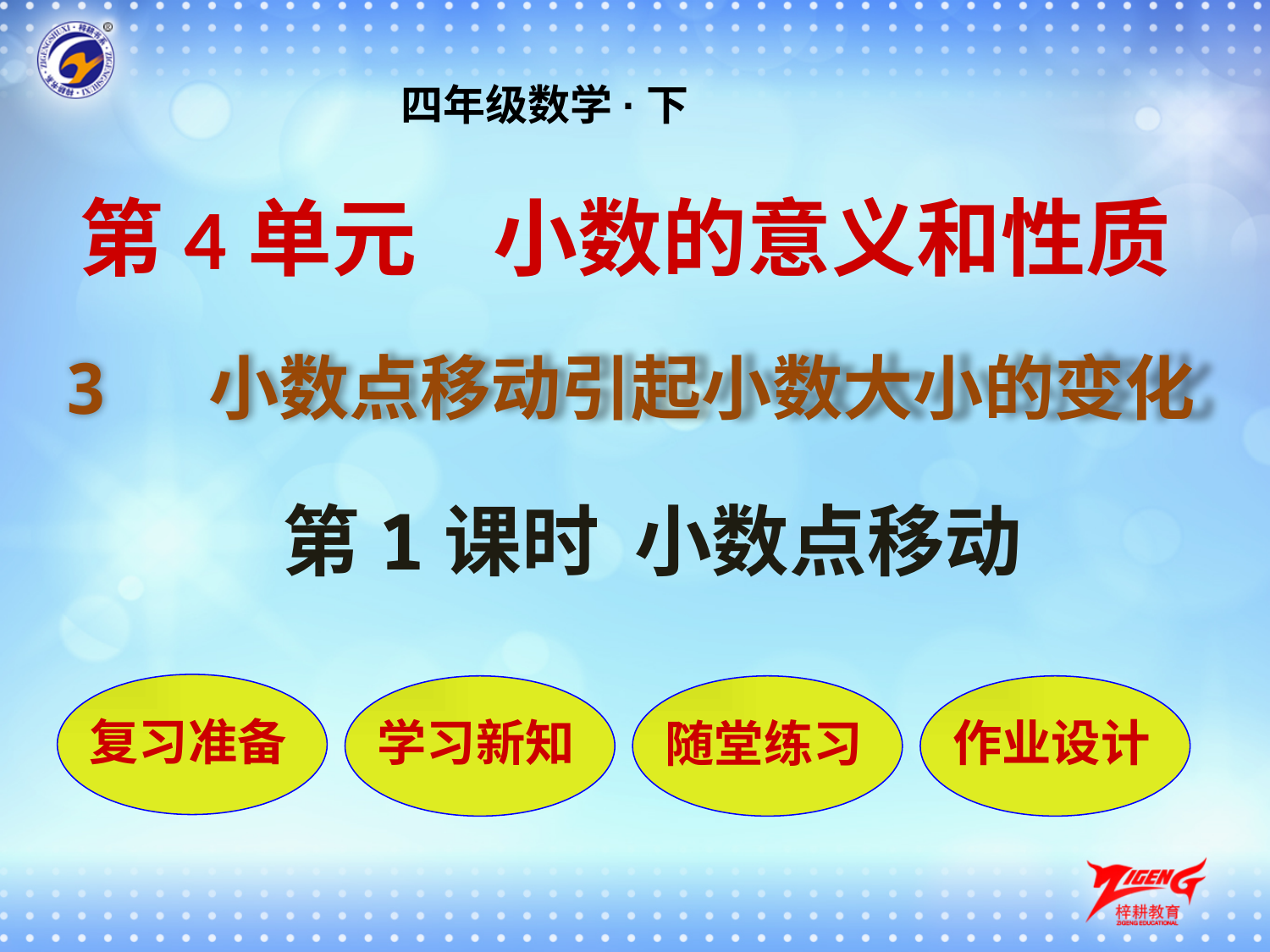

四年级数学·下
第4单元    小数的意义和性质
3  小数点移动引起小数大小的变化
第1课时  小数点移动

复习准备

学习新知

随堂练习

作业设计